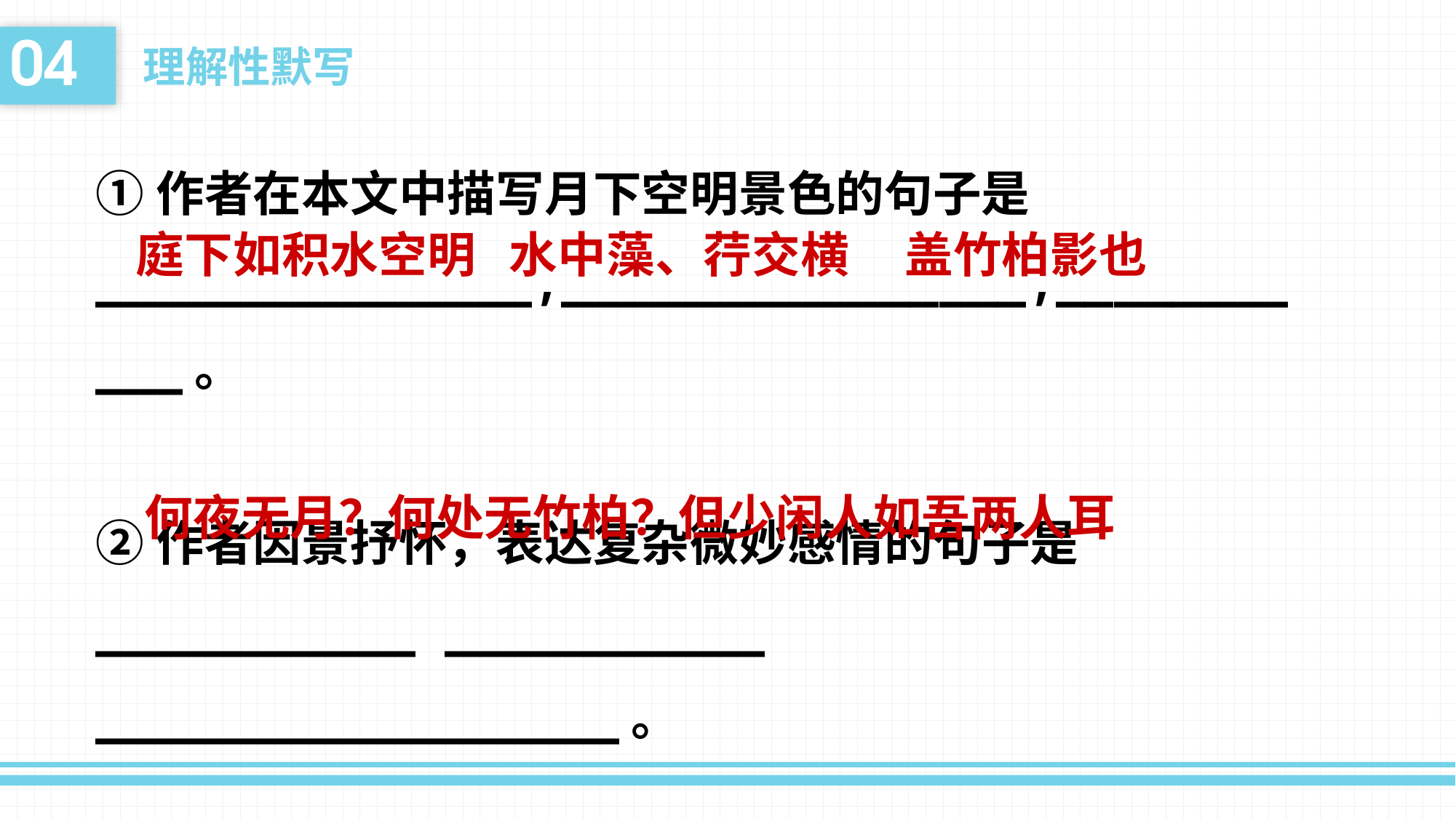

04
理解性默写
①作者在本文中描写月下空明景色的句子是
_______________,________________,___________。

②作者因景抒怀，表达复杂微妙感情的句子是
___________ ___________ __________________。
庭下如积水空明   水中藻、荇交横     盖竹柏影也
何夜无月？何处无竹柏？但少闲人如吾两人耳